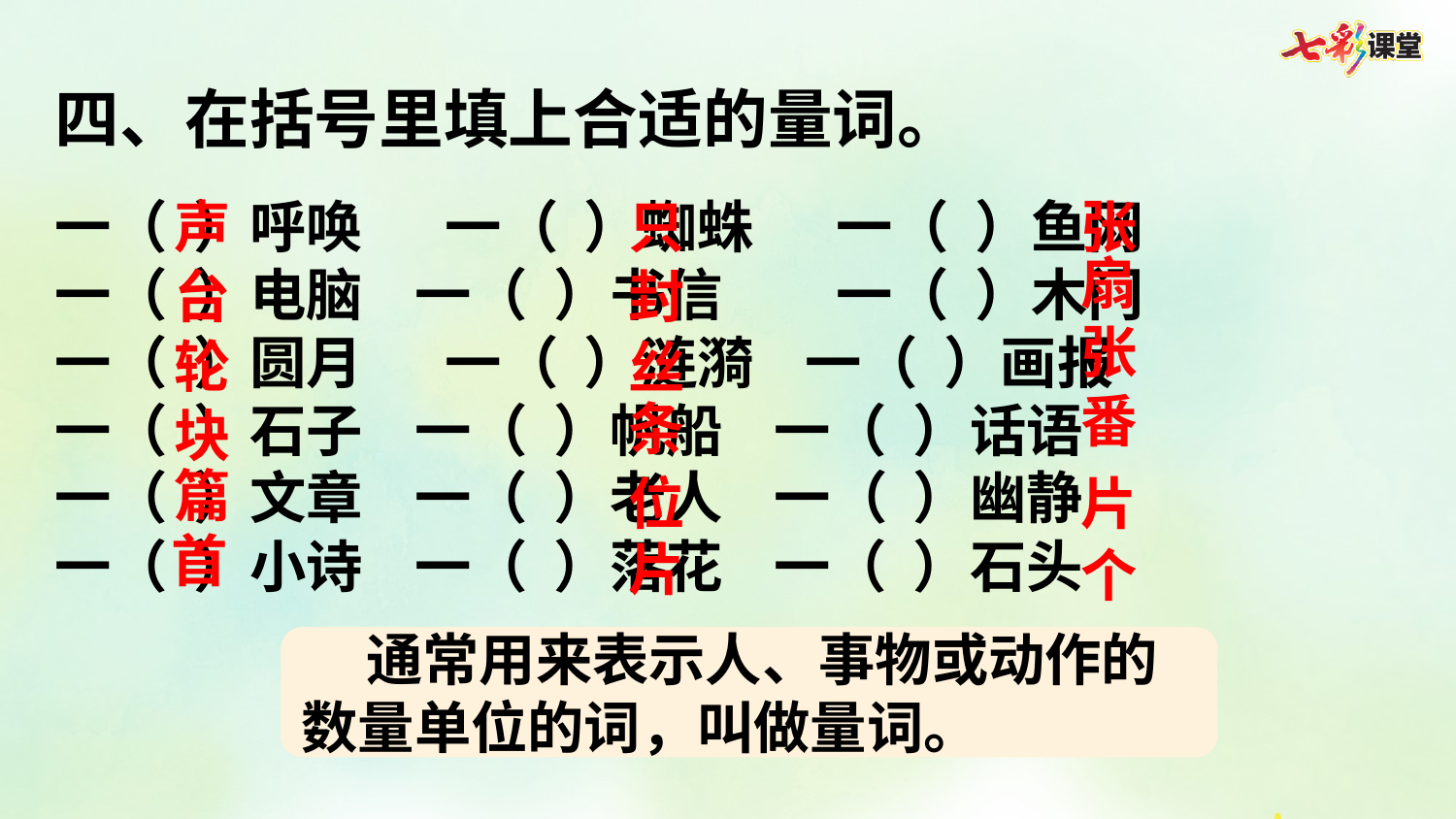

四、在括号里填上合适的量词。
一（  ）呼唤　  一（  ）蜘蛛　  一（  ）鱼网
一（  ）电脑    一（  ）书信　　一（  ）木门
一（  ）圆月　  一（  ）涟漪    一（  ）画报
一（  ）石子    一（  ）帆船    一（  ）话语
一（  ）文章    一（  ）老人    一（  ）幽静
一（  ）小诗    一（  ）落花    一（  ）石头
声
只
张
扇
台
封
张
轮
丝
番
条
块
篇
位
片
首
片
个
    通常用来表示人、事物或动作的数量单位的词，叫做量词。